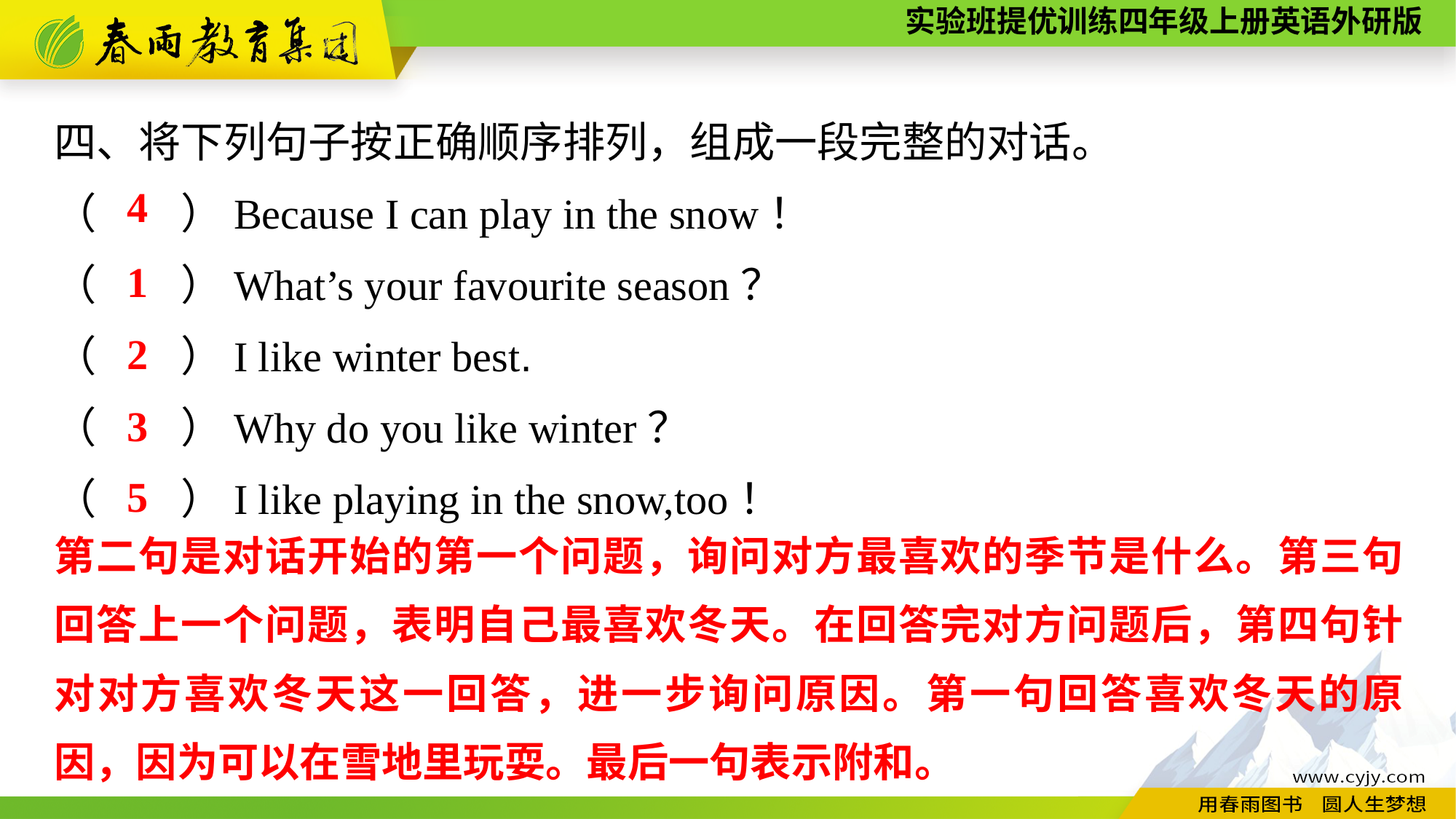

四、将下列句子按正确顺序排列，组成一段完整的对话。
（　　）Because I can play in the snow！
（　　）What’s your favourite season？
（　　）I like winter best.
（　　）Why do you like winter？
（　　）I like playing in the snow,too！
4
1
2
3
5
第二句是对话开始的第一个问题，询问对方最喜欢的季节是什么。第三句回答上一个问题，表明自己最喜欢冬天。在回答完对方问题后，第四句针对对方喜欢冬天这一回答，进一步询问原因。第一句回答喜欢冬天的原因，因为可以在雪地里玩耍。最后一句表示附和。